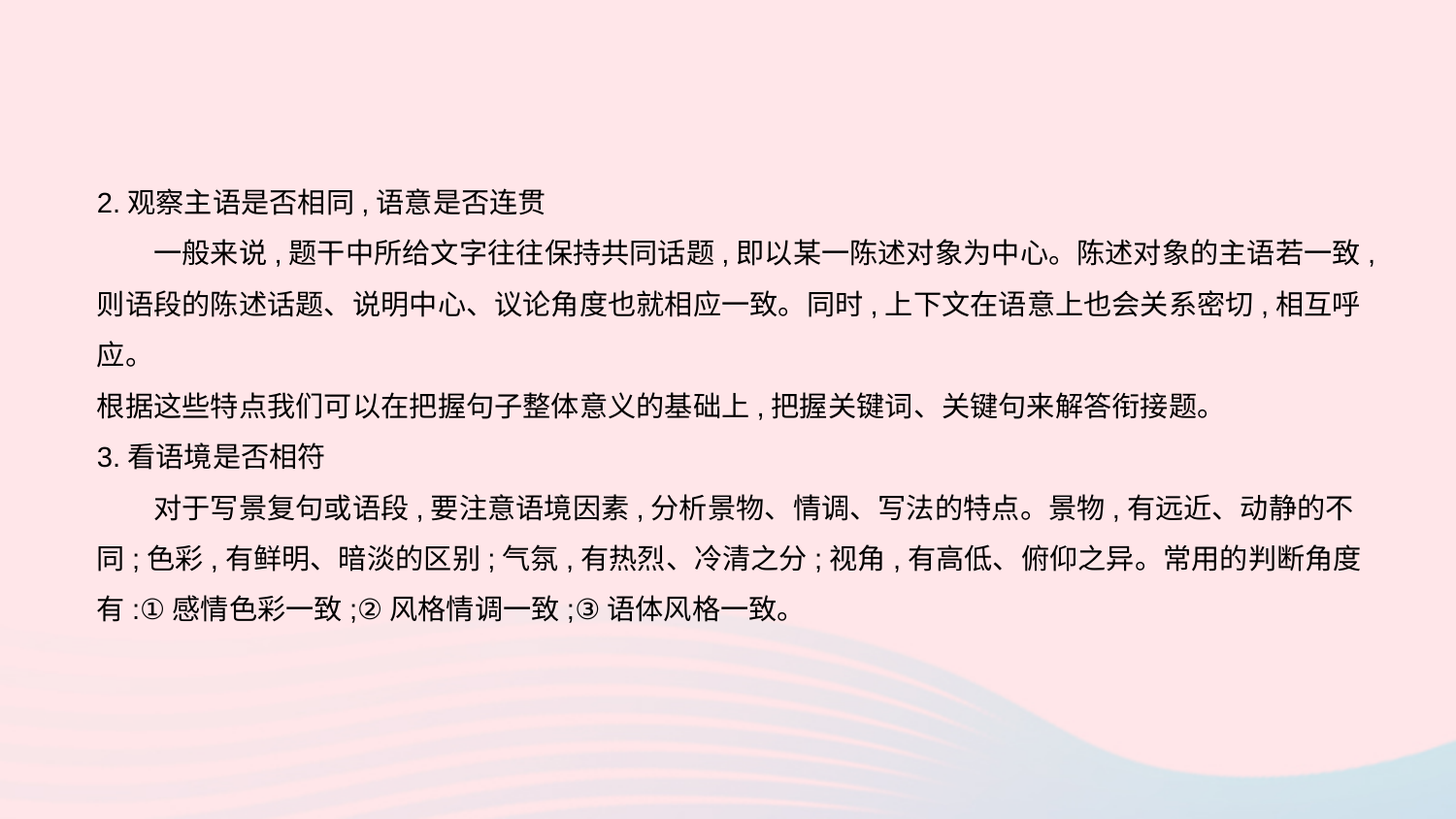

2.观察主语是否相同,语意是否连贯
　　一般来说,题干中所给文字往往保持共同话题,即以某一陈述对象为中心。陈述对象的主语若一致,则语段的陈述话题、说明中心、议论角度也就相应一致。同时,上下文在语意上也会关系密切,相互呼应。
根据这些特点我们可以在把握句子整体意义的基础上,把握关键词、关键句来解答衔接题。
3.看语境是否相符
　　对于写景复句或语段,要注意语境因素,分析景物、情调、写法的特点。景物,有远近、动静的不同;色彩,有鲜明、暗淡的区别;气氛,有热烈、冷清之分;视角,有高低、俯仰之异。常用的判断角度有:①感情色彩一致;②风格情调一致;③语体风格一致。